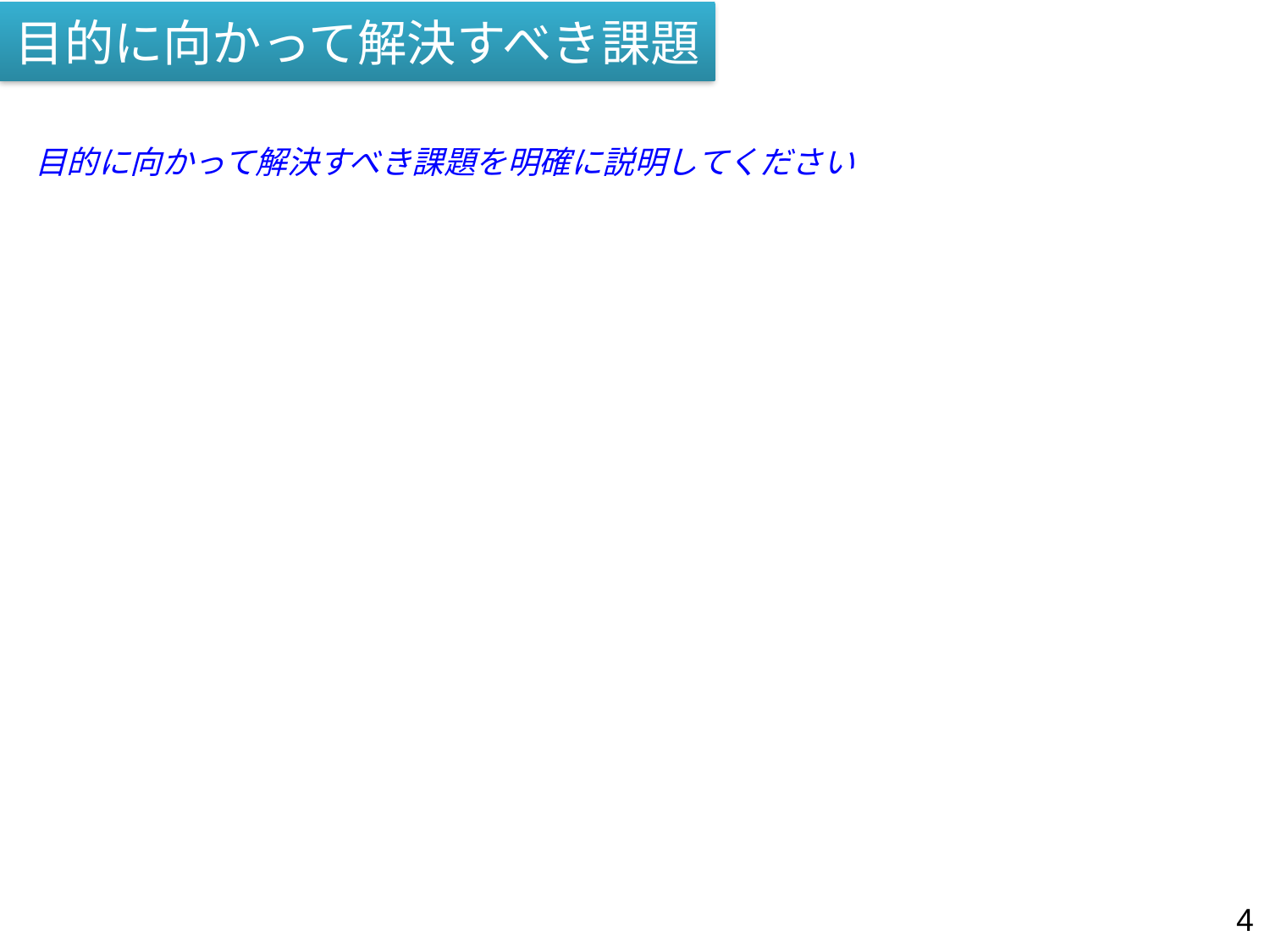

# 目的に向かって解決すべき課題
目的に向かって解決すべき課題を明確に説明してください
4